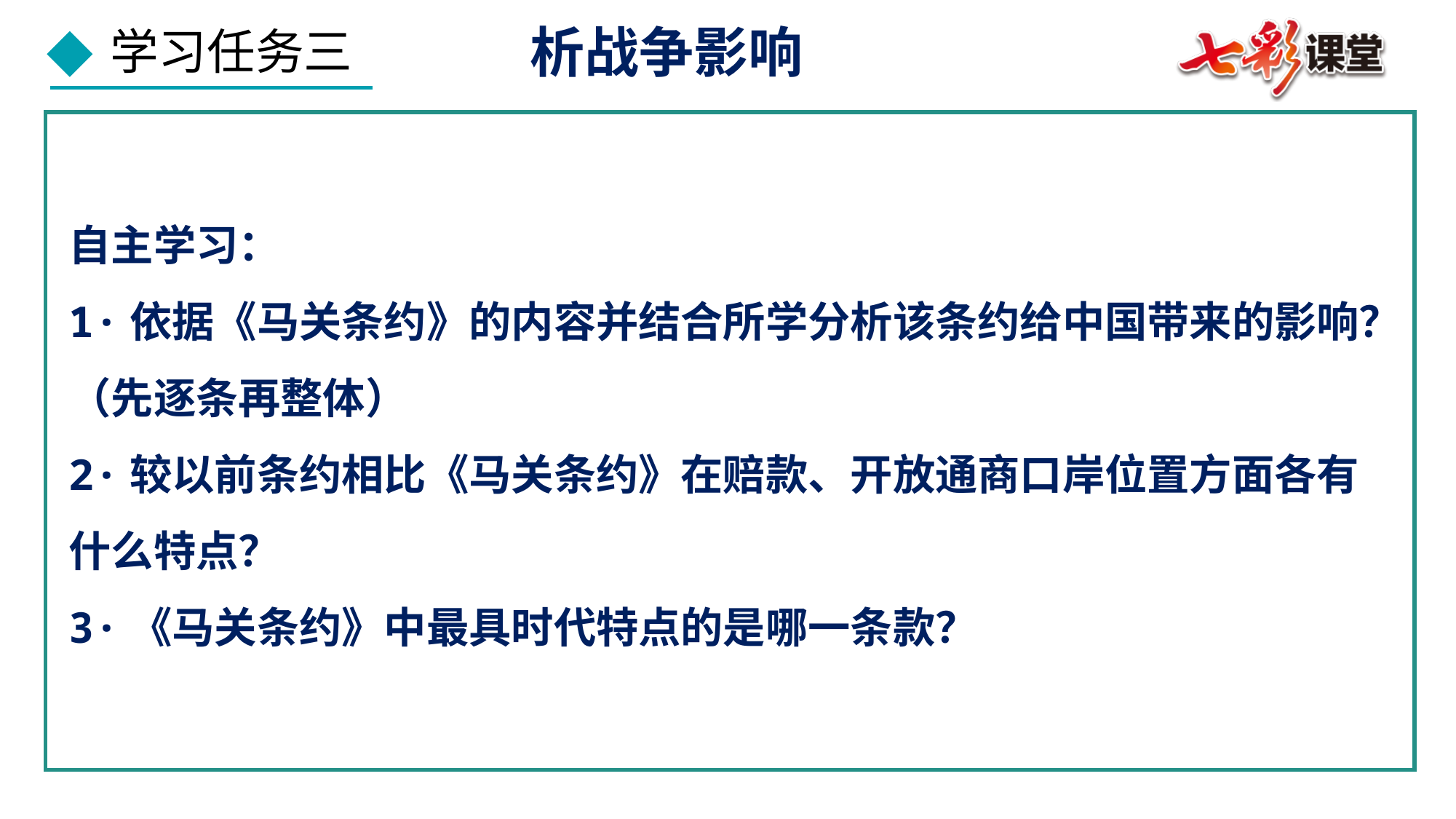

析战争影响
自主学习：
1·依据《马关条约》的内容并结合所学分析该条约给中国带来的影响？
（先逐条再整体）
2·较以前条约相比《马关条约》在赔款、开放通商口岸位置方面各有
什么特点？
3·《马关条约》中最具时代特点的是哪一条款？